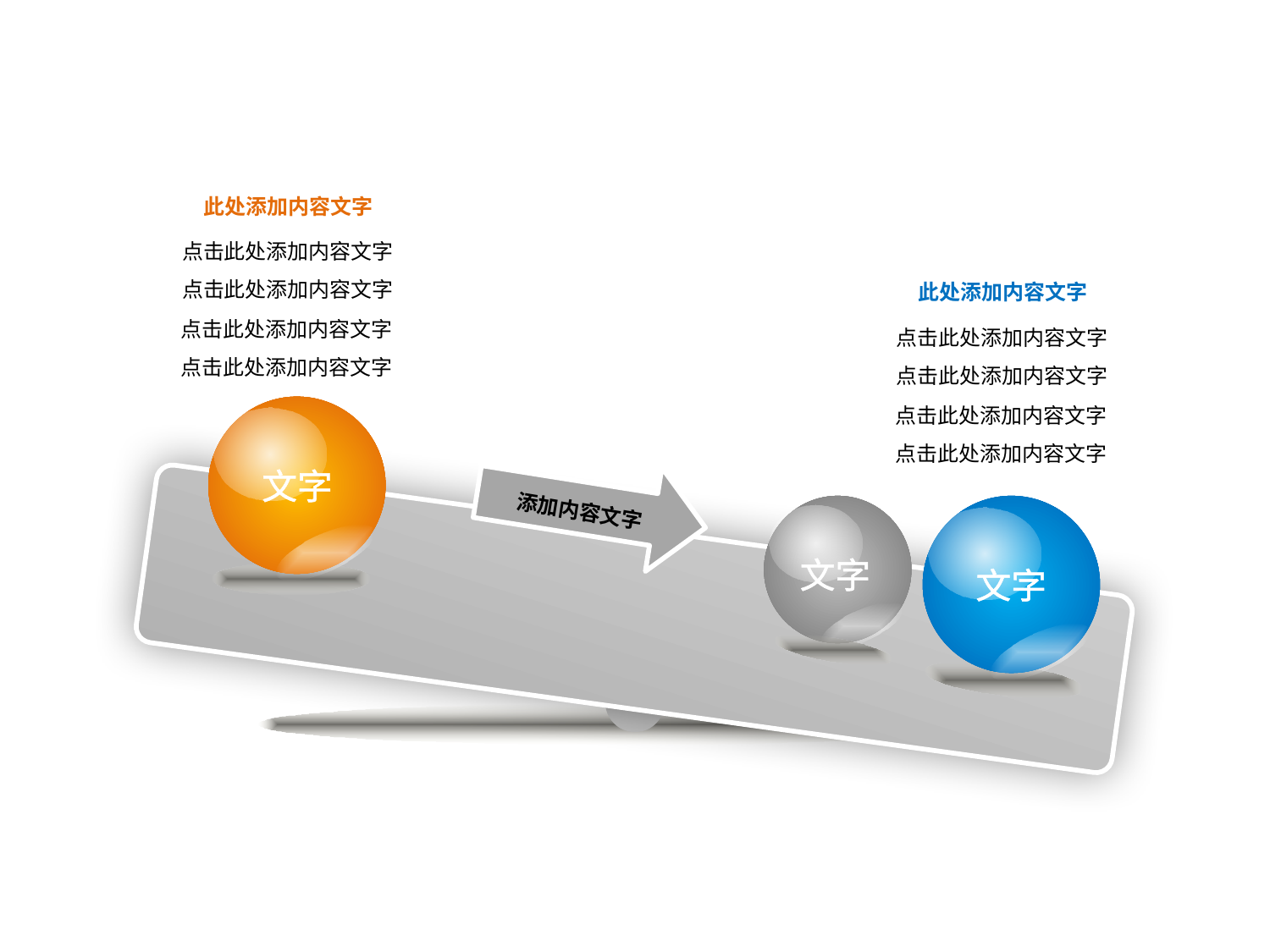

此处添加内容文字
点击此处添加内容文字
点击此处添加内容文字
此处添加内容文字
点击此处添加内容文字
点击此处添加内容文字
点击此处添加内容文字
点击此处添加内容文字
点击此处添加内容文字
点击此处添加内容文字

文字
添加内容文字

文字
文字